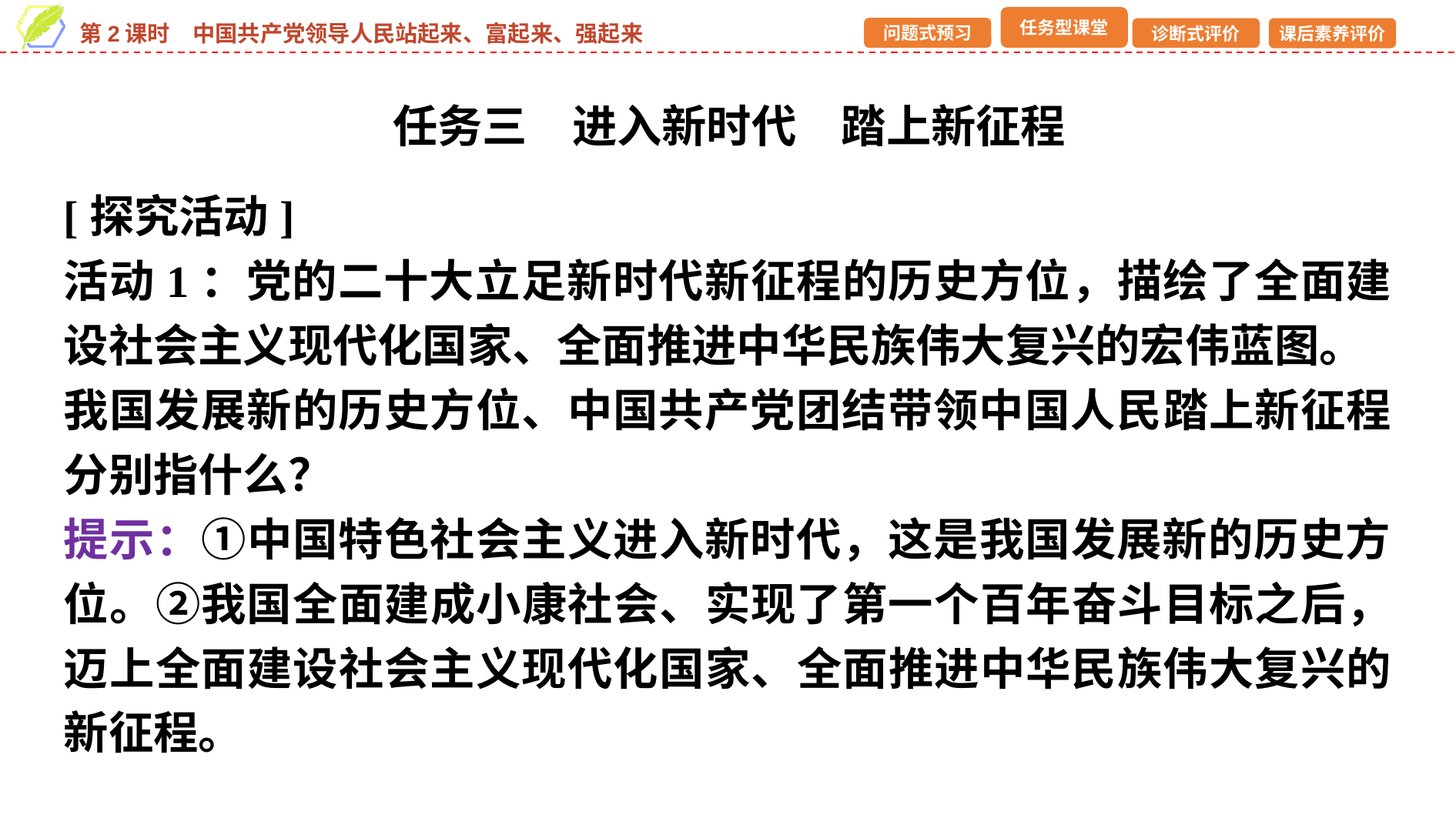

任务三　进入新时代　踏上新征程
[探究活动]
活动1：党的二十大立足新时代新征程的历史方位，描绘了全面建设社会主义现代化国家、全面推进中华民族伟大复兴的宏伟蓝图。
我国发展新的历史方位、中国共产党团结带领中国人民踏上新征程分别指什么？
提示：①中国特色社会主义进入新时代，这是我国发展新的历史方位。②我国全面建成小康社会、实现了第一个百年奋斗目标之后，迈上全面建设社会主义现代化国家、全面推进中华民族伟大复兴的新征程。